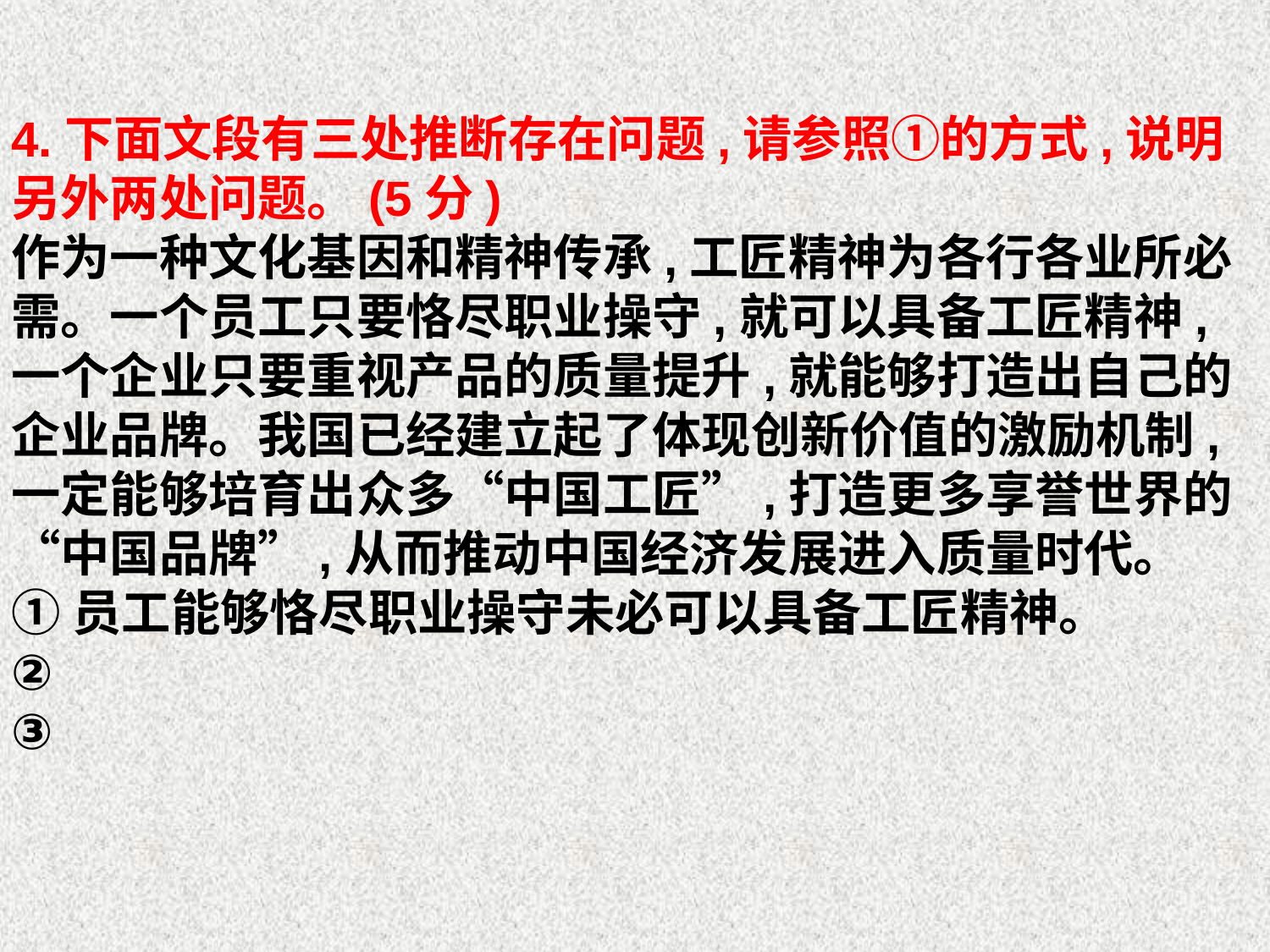

4.下面文段有三处推断存在问题,请参照①的方式,说明另外两处问题。(5分)
作为一种文化基因和精神传承,工匠精神为各行各业所必需。一个员工只要恪尽职业操守,就可以具备工匠精神,一个企业只要重视产品的质量提升,就能够打造出自己的企业品牌。我国已经建立起了体现创新价值的激励机制,一定能够培育出众多“中国工匠”,打造更多享誉世界的“中国品牌”,从而推动中国经济发展进入质量时代。
①员工能够恪尽职业操守未必可以具备工匠精神。
②
③